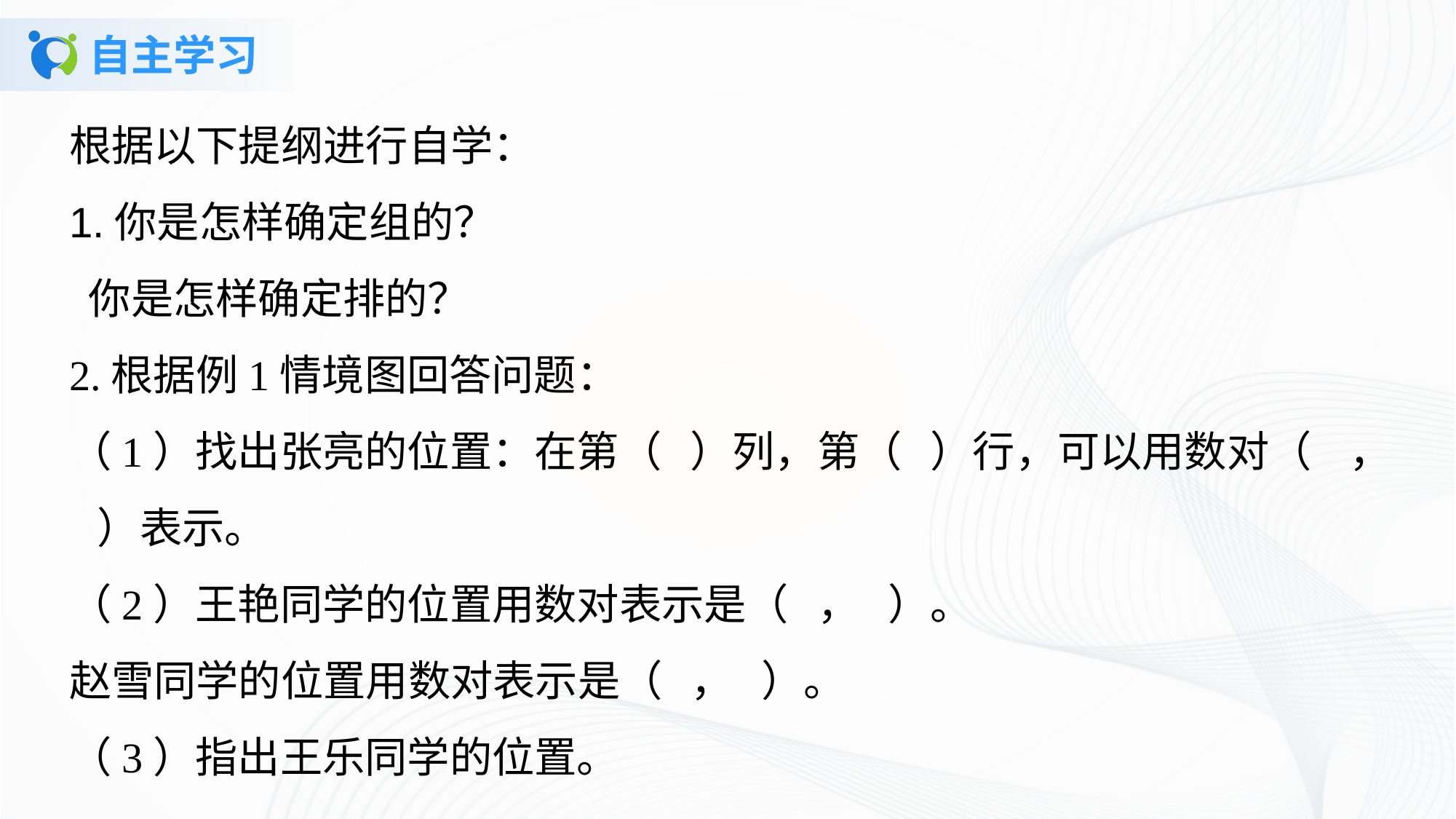

# 自主学习
根据以下提纲进行自学：1.你是怎样确定组的？
 你是怎样确定排的？
2.根据例1情境图回答问题：（1）找出张亮的位置：在第（   ）列，第（   ）行，可以用数对（    ，   ）表示。（2）王艳同学的位置用数对表示是（   ，   ）。赵雪同学的位置用数对表示是（   ，   ）。（3）指出王乐同学的位置。